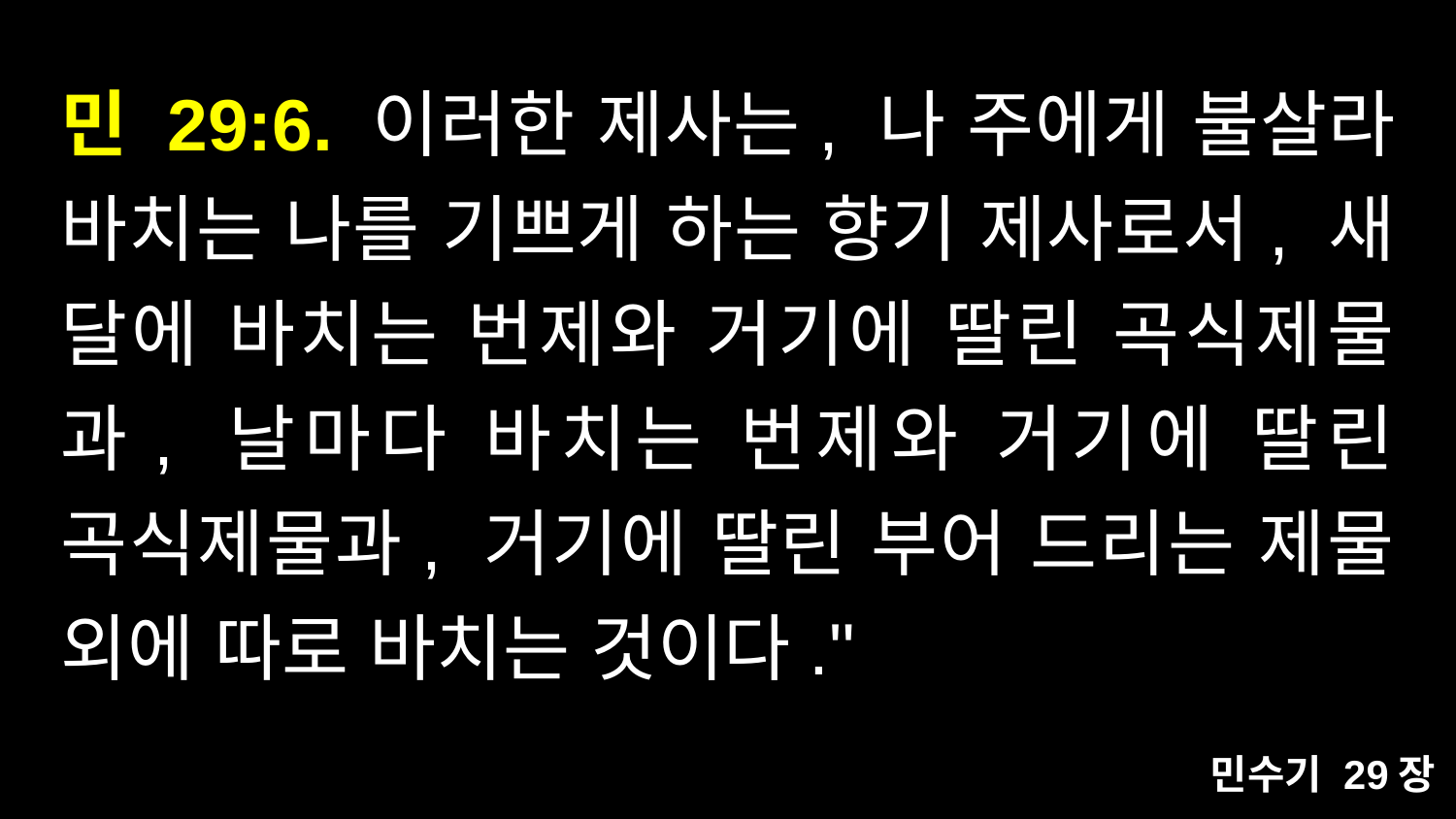

# 민 29:6. 이러한 제사는, 나 주에게 불살라 바치는 나를 기쁘게 하는 향기 제사로서, 새 달에 바치는 번제와 거기에 딸린 곡식제물과, 날마다 바치는 번제와 거기에 딸린 곡식제물과, 거기에 딸린 부어 드리는 제물 외에 따로 바치는 것이다."
민수기 29장